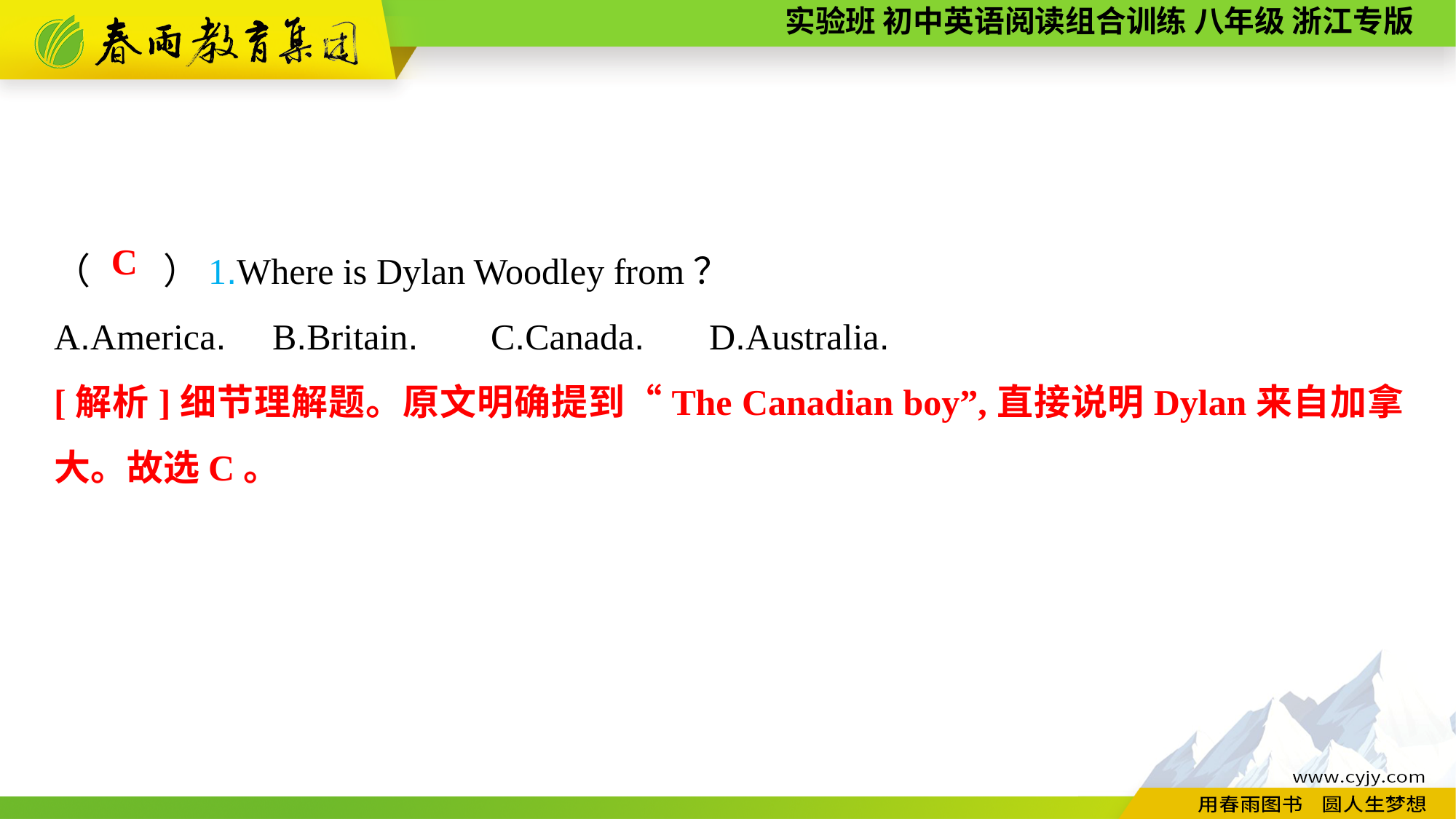

（　　）1.Where is Dylan Woodley from？
A.America.	B.Britain.	C.Canada.	D.Australia.
C
[解析]细节理解题。原文明确提到“The Canadian boy”,直接说明Dylan来自加拿大。故选C。